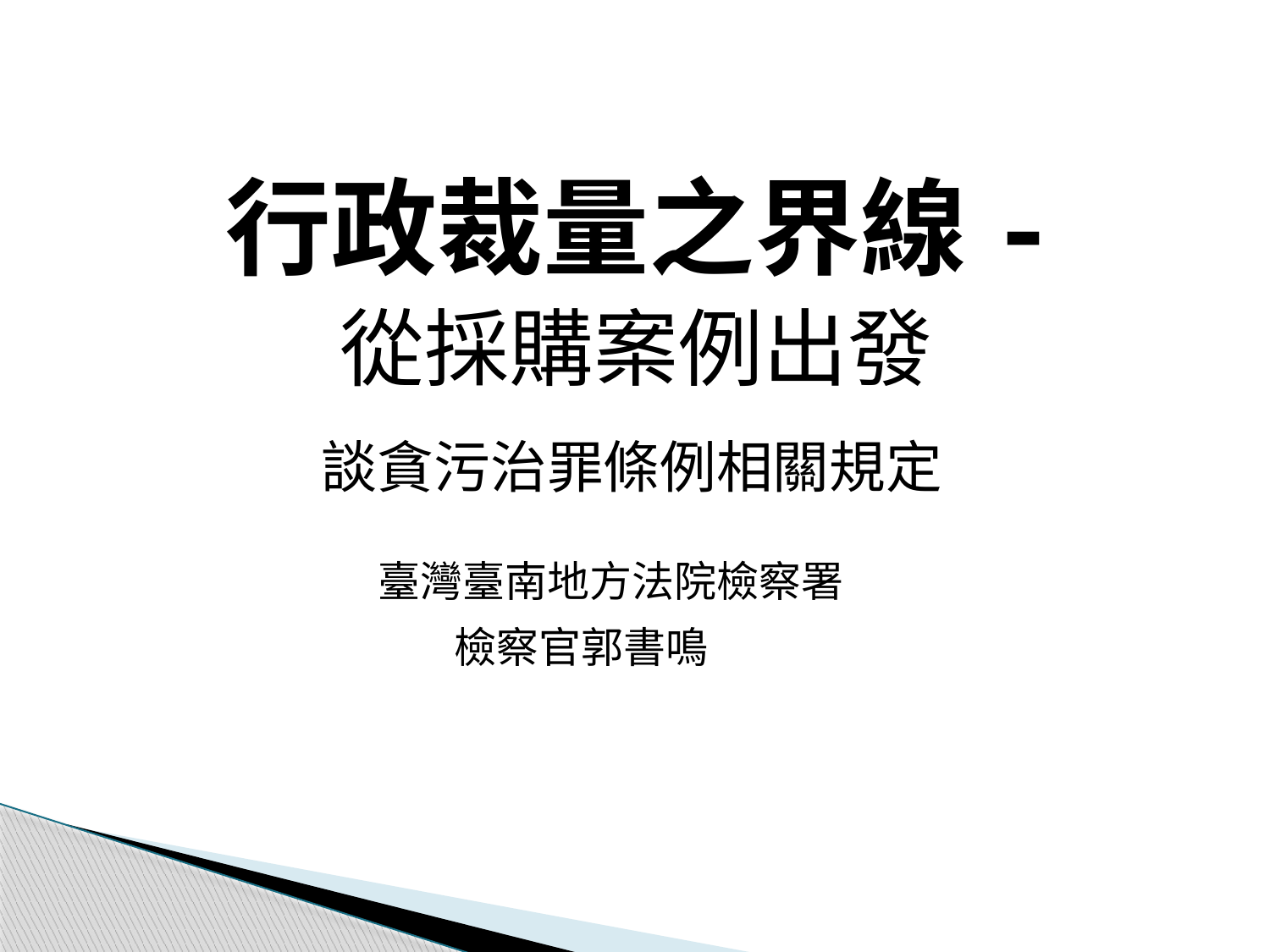

行政裁量之界線-
            從採購案例出發
           談貪污治罪條例相關規定
              臺灣臺南地方法院檢察署
                                     檢察官郭書鳴